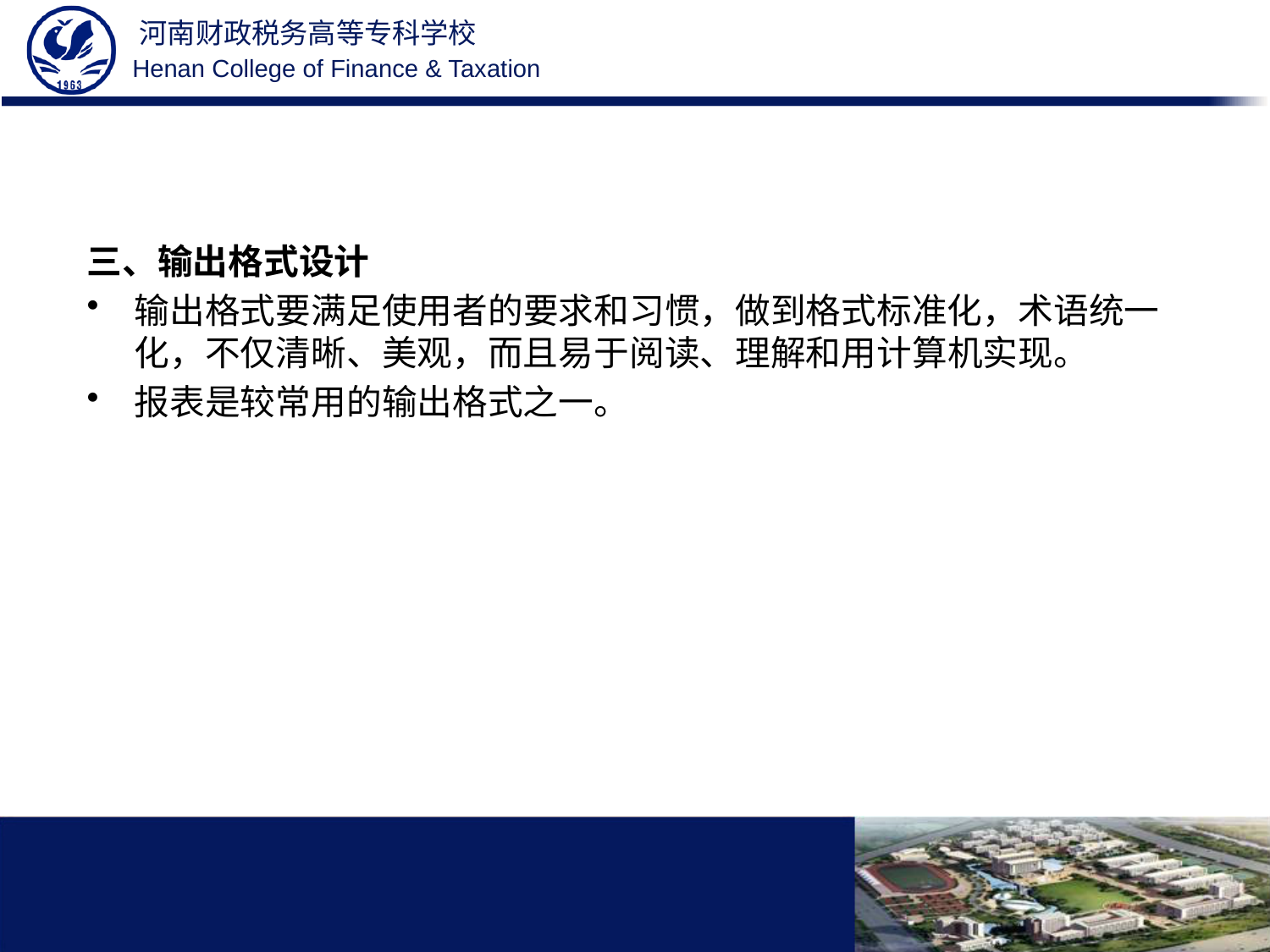

#
三、输出格式设计
输出格式要满足使用者的要求和习惯，做到格式标准化，术语统一化，不仅清晰、美观，而且易于阅读、理解和用计算机实现。
报表是较常用的输出格式之一。